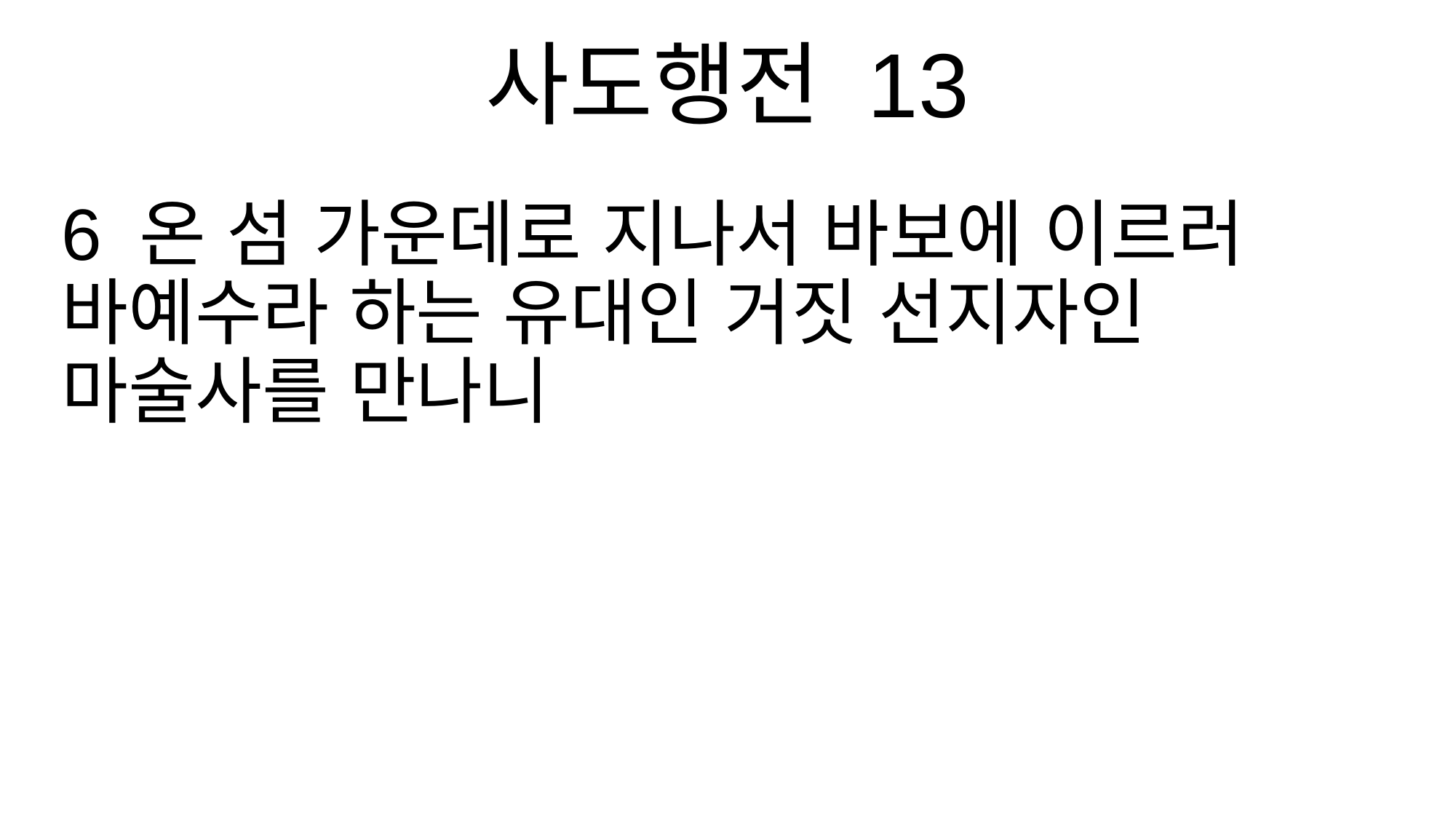

사도행전 13
6 온 섬 가운데로 지나서 바보에 이르러 바예수라 하는 유대인 거짓 선지자인 마술사를 만나니